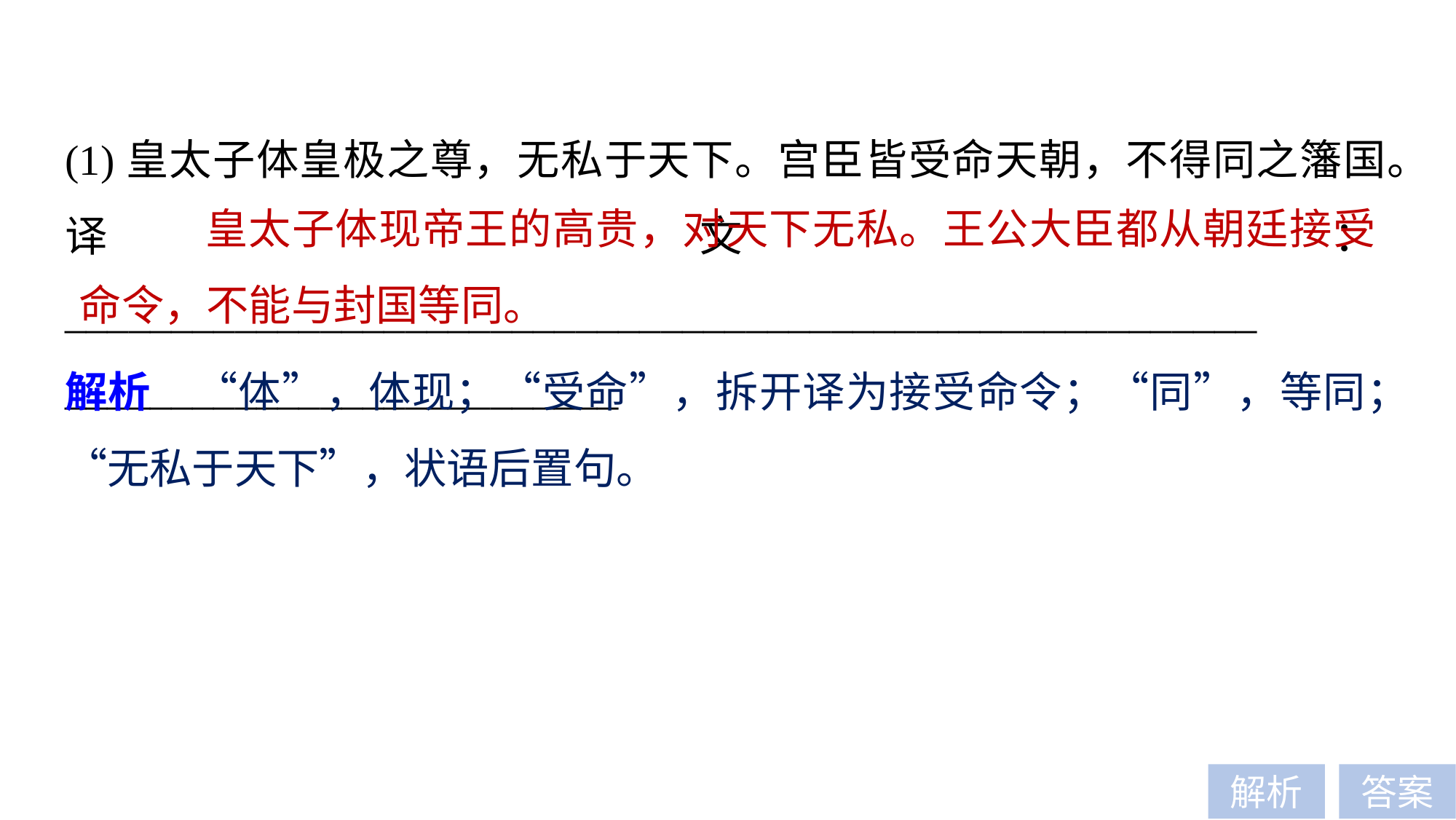

(1)皇太子体皇极之尊，无私于天下。宫臣皆受命天朝，不得同之籓国。译文：________________________________________________________
__________________________
           皇太子体现帝王的高贵，对天下无私。王公大臣都从朝廷接受命令，不能与封国等同。
解析　“体”，体现；“受命”，拆开译为接受命令；“同”，等同；“无私于天下”，状语后置句。
解析
答案